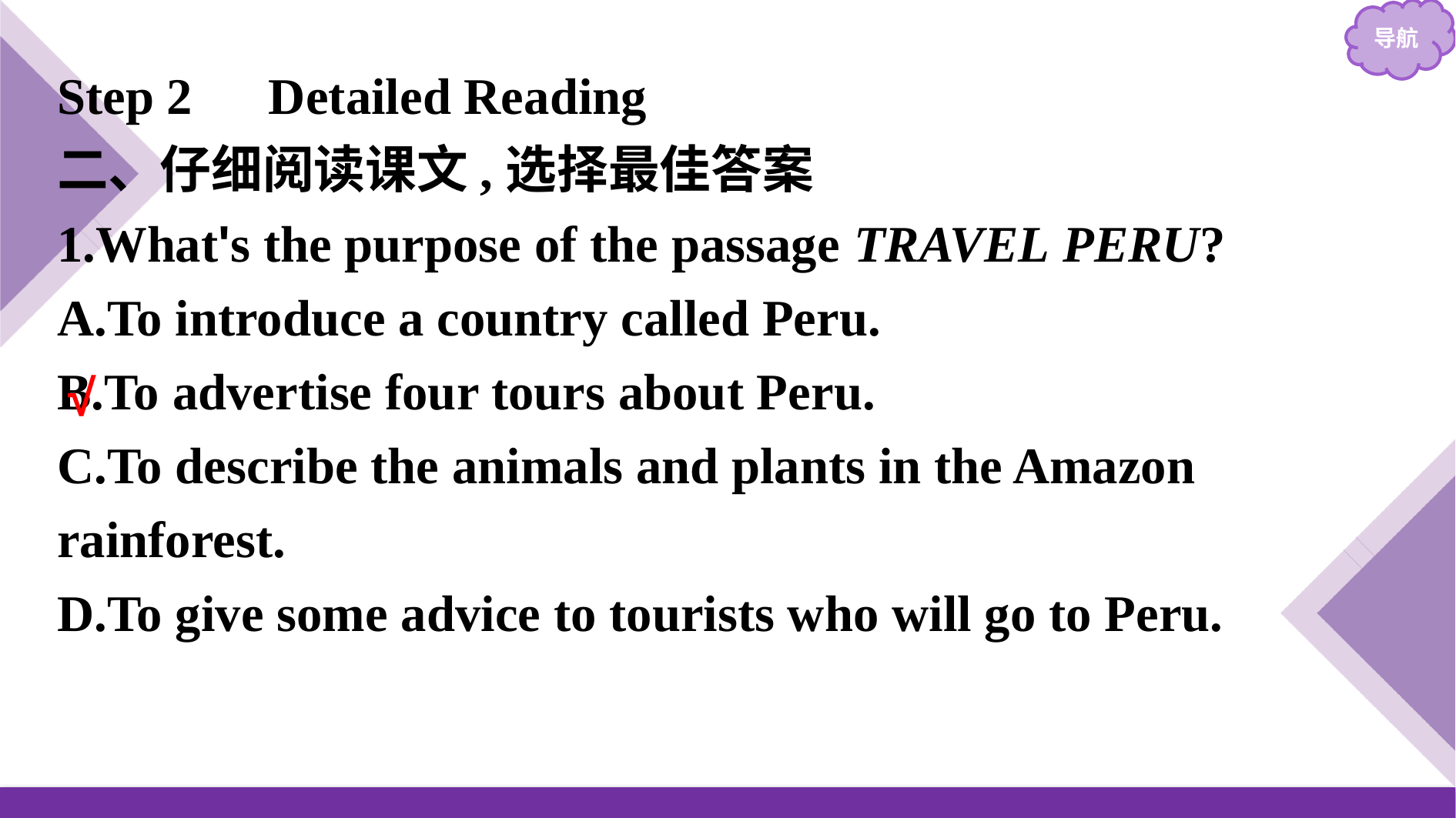

Step 2　Detailed Reading
二、仔细阅读课文,选择最佳答案
1.What's the purpose of the passage TRAVEL PERU?
A.To introduce a country called Peru.
B.To advertise four tours about Peru.
C.To describe the animals and plants in the Amazon rainforest.
D.To give some advice to tourists who will go to Peru.
√